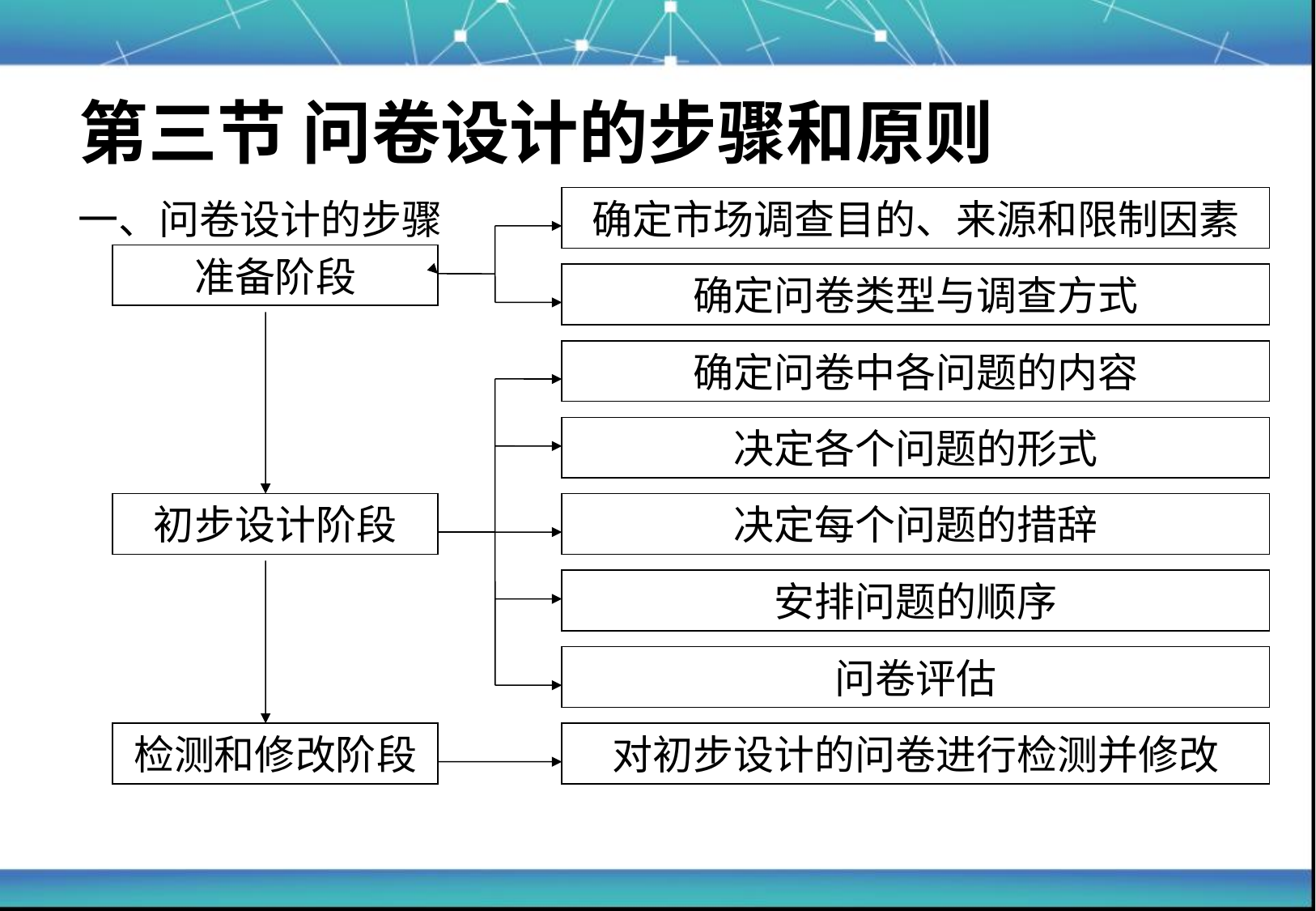

# 第三节 问卷设计的步骤和原则
一、问卷设计的步骤

确定市场调查目的、来源和限制因素

准备阶段
确定问卷类型与调查方式

确定问卷中各问题的内容

决定各个问题的形式

初步设计阶段
决定每个问题的措辞

安排问题的顺序

问卷评估

检测和修改阶段
对初步设计的问卷进行检测并修改